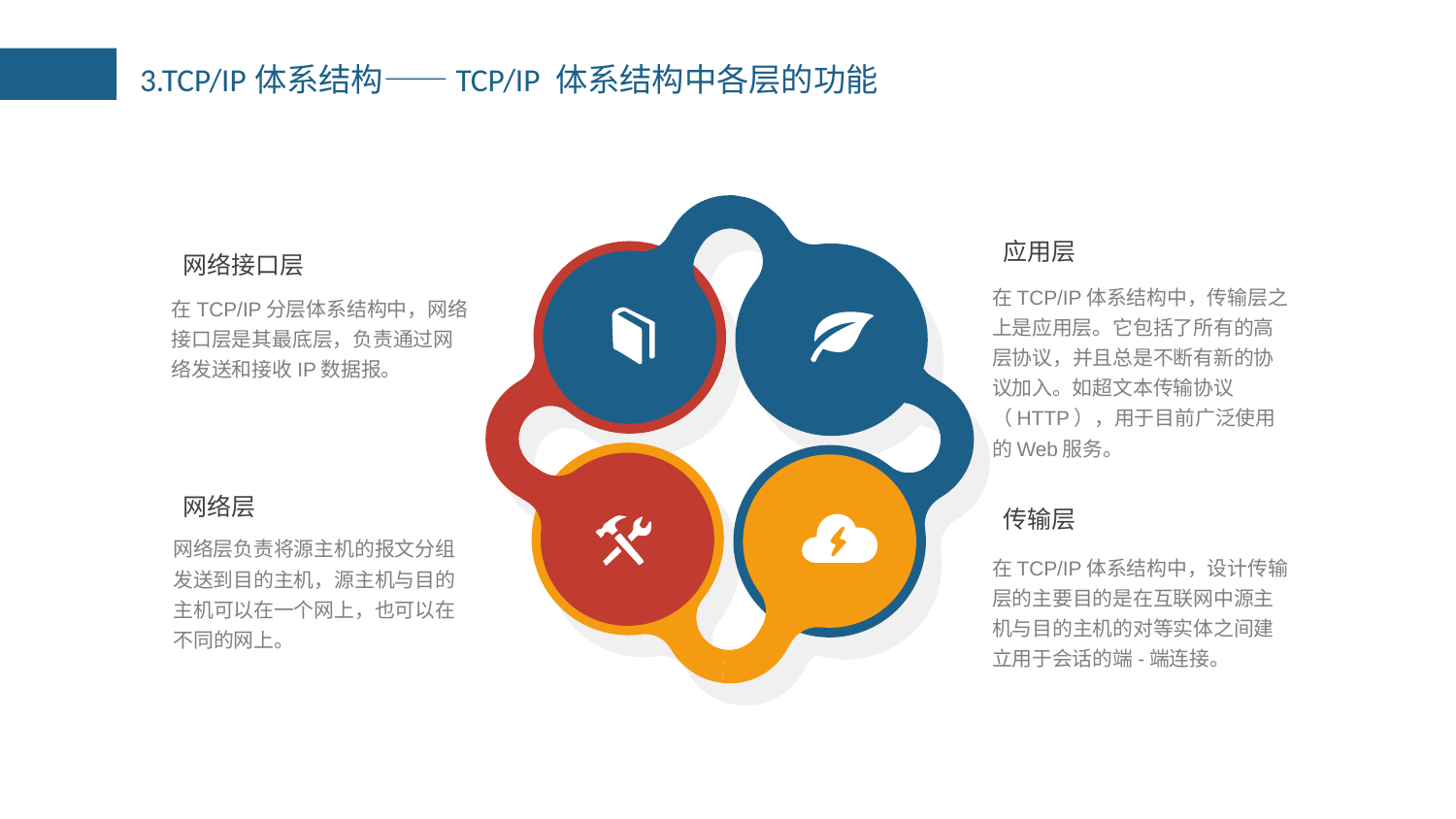

3.TCP/IP体系结构——TCP/IP 体系结构中各层的功能

应用层

在TCP/IP体系结构中，传输层之上是应用层。它包括了所有的高层协议，并且总是不断有新的协议加入。如超文本传输协议（HTTP），用于目前广泛使用的Web服务。
网络接口层

在TCP/IP分层体系结构中，网络接口层是其最底层，负责通过网络发送和接收IP数据报。
网络层

网络层负责将源主机的报文分组发送到目的主机，源主机与目的主机可以在一个网上，也可以在不同的网上。
传输层

在TCP/IP体系结构中，设计传输层的主要目的是在互联网中源主机与目的主机的对等实体之间建立用于会话的端-端连接。